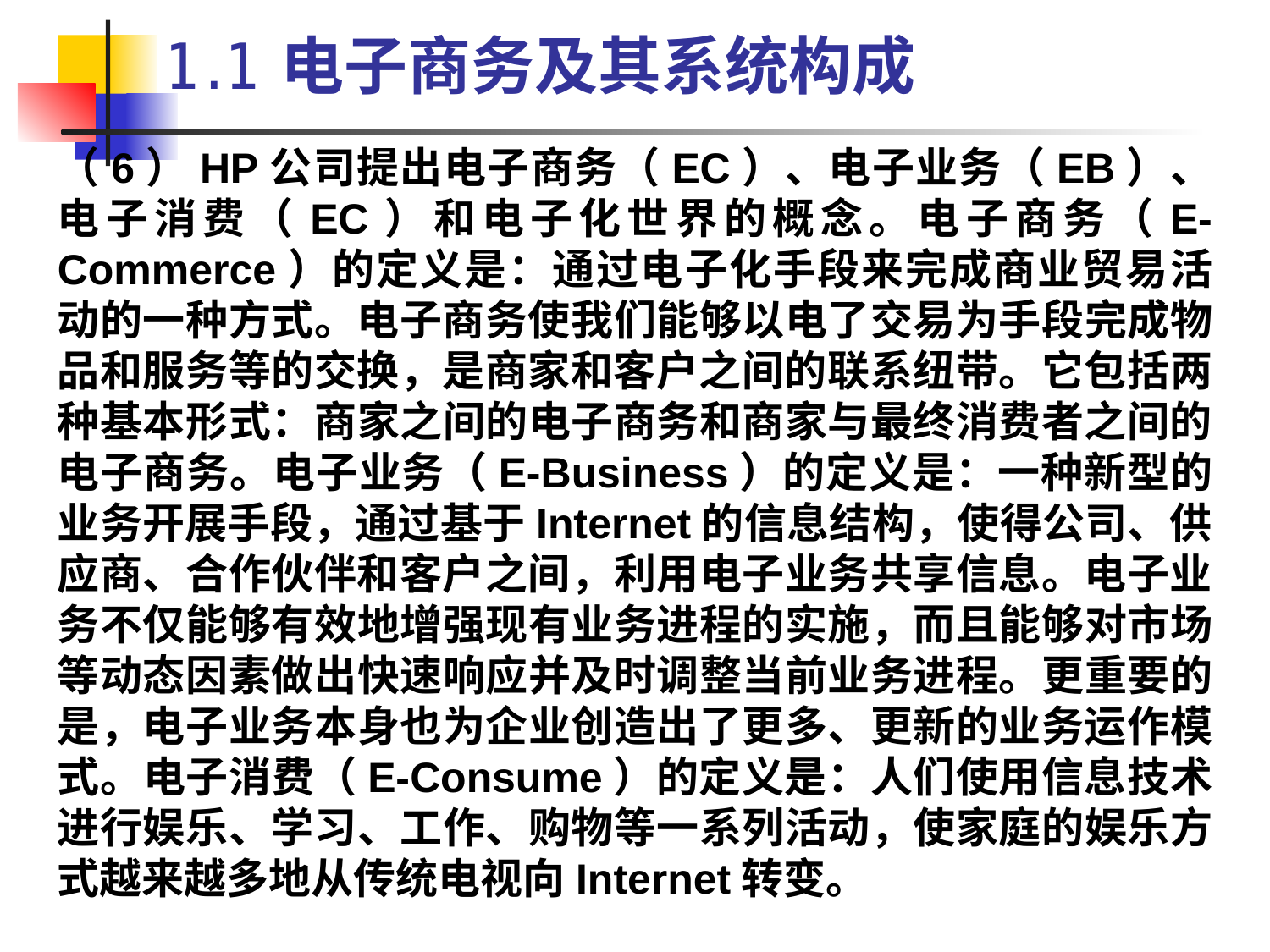

1.1电子商务及其系统构成
（6）HP公司提出电子商务（EC）、电子业务（EB）、电子消费（EC）和电子化世界的概念。电子商务（E-Commerce）的定义是：通过电子化手段来完成商业贸易活动的一种方式。电子商务使我们能够以电了交易为手段完成物品和服务等的交换，是商家和客户之间的联系纽带。它包括两种基本形式：商家之间的电子商务和商家与最终消费者之间的电子商务。电子业务（E-Business）的定义是：一种新型的业务开展手段，通过基于Internet的信息结构，使得公司、供应商、合作伙伴和客户之间，利用电子业务共享信息。电子业务不仅能够有效地增强现有业务进程的实施，而且能够对市场等动态因素做出快速响应并及时调整当前业务进程。更重要的是，电子业务本身也为企业创造出了更多、更新的业务运作模式。电子消费（E-Consume）的定义是：人们使用信息技术进行娱乐、学习、工作、购物等一系列活动，使家庭的娱乐方式越来越多地从传统电视向Internet转变。